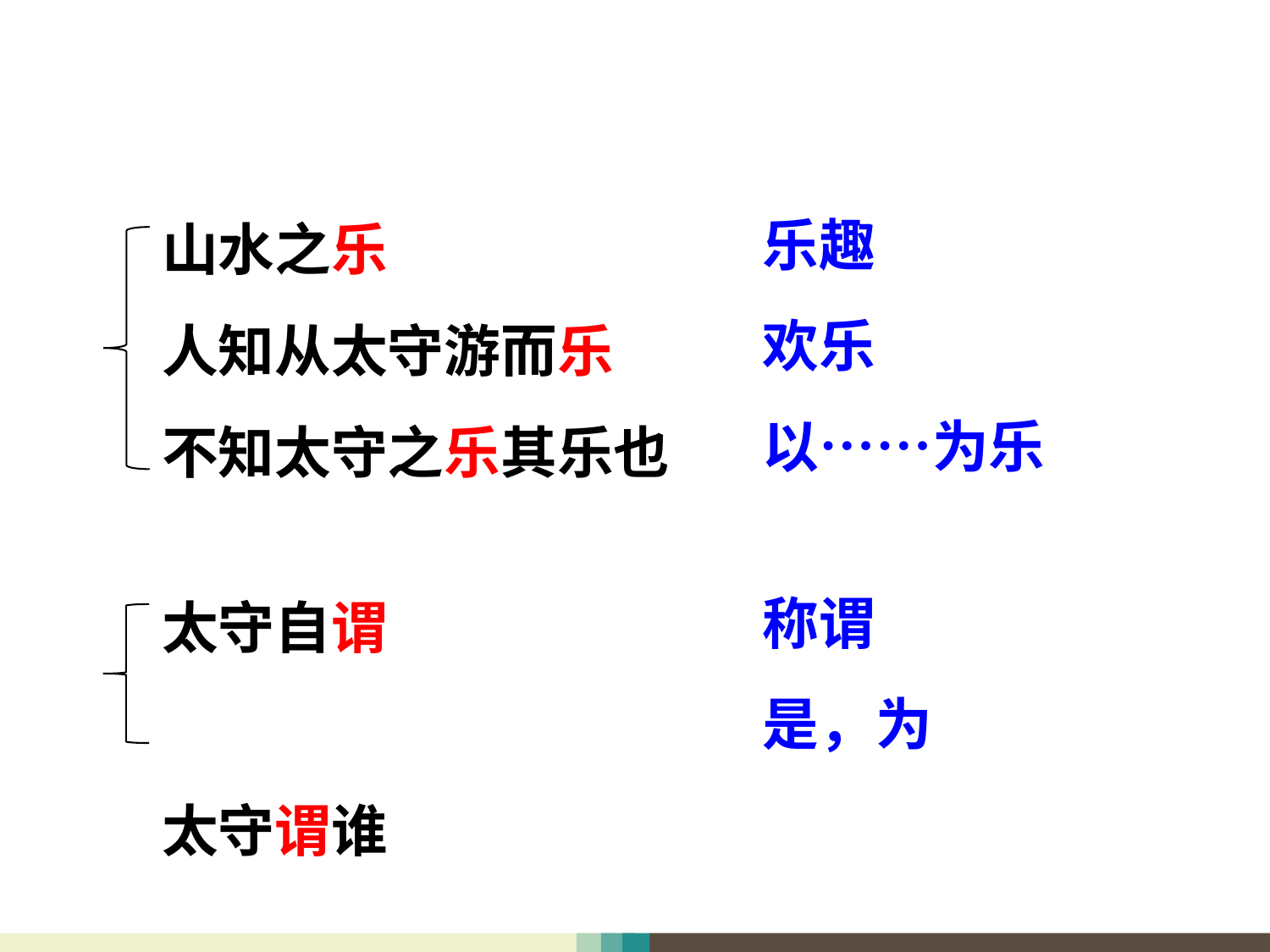

山水之乐
人知从太守游而乐
不知太守之乐其乐也
乐趣

欢乐
以……为乐
太守自谓
太守谓谁
称谓

是，为